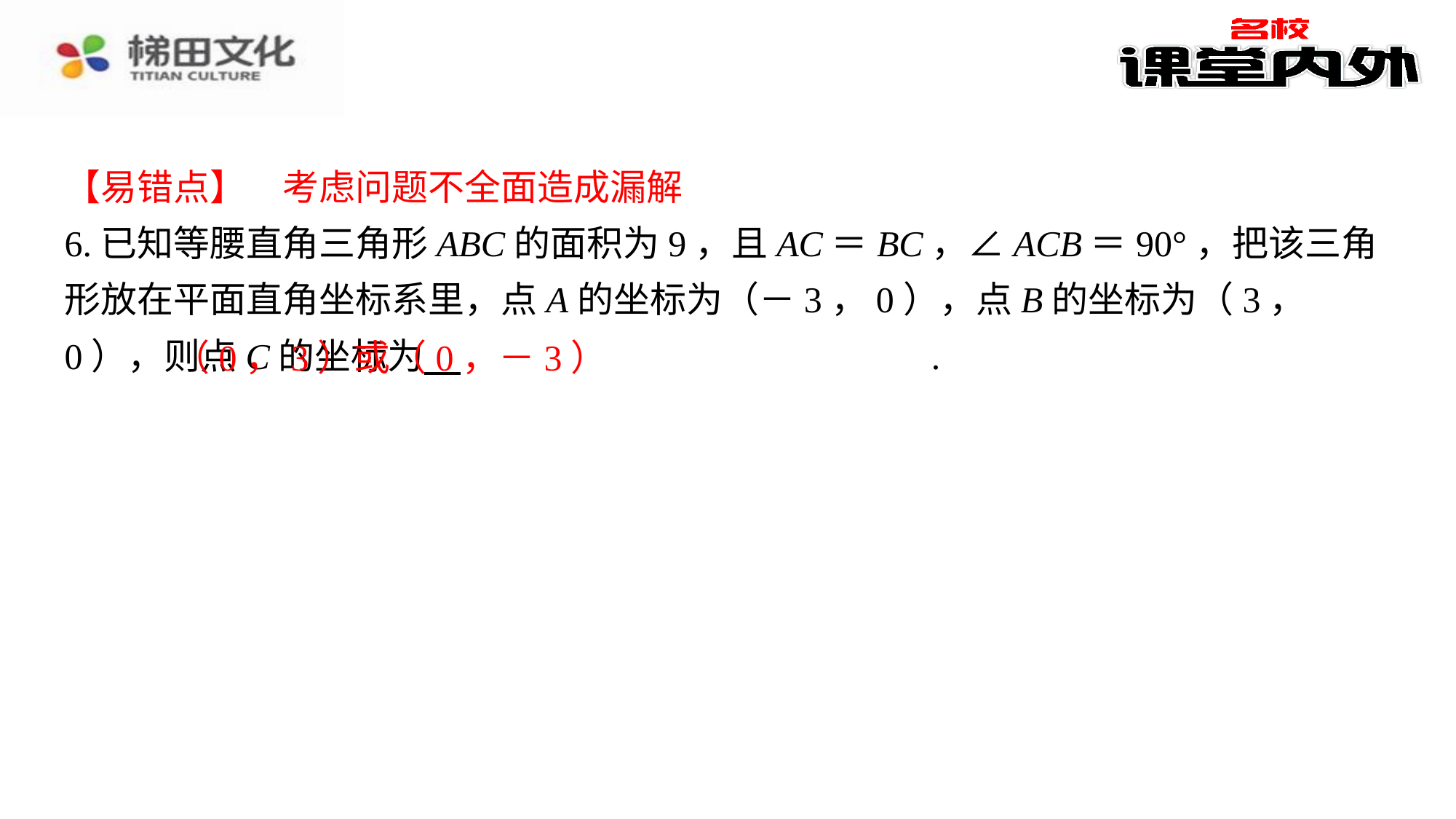

【易错点】　考虑问题不全面造成漏解
6.已知等腰直角三角形ABC的面积为9，且AC＝BC，∠ACB＝90°，把该三角形放在平面直角坐标系里，点A的坐标为（－3，0），点B的坐标为（3，0），则点C的坐标为 　（0，3）或（0，－3）　⁠.
（0，3）或（0，－3）